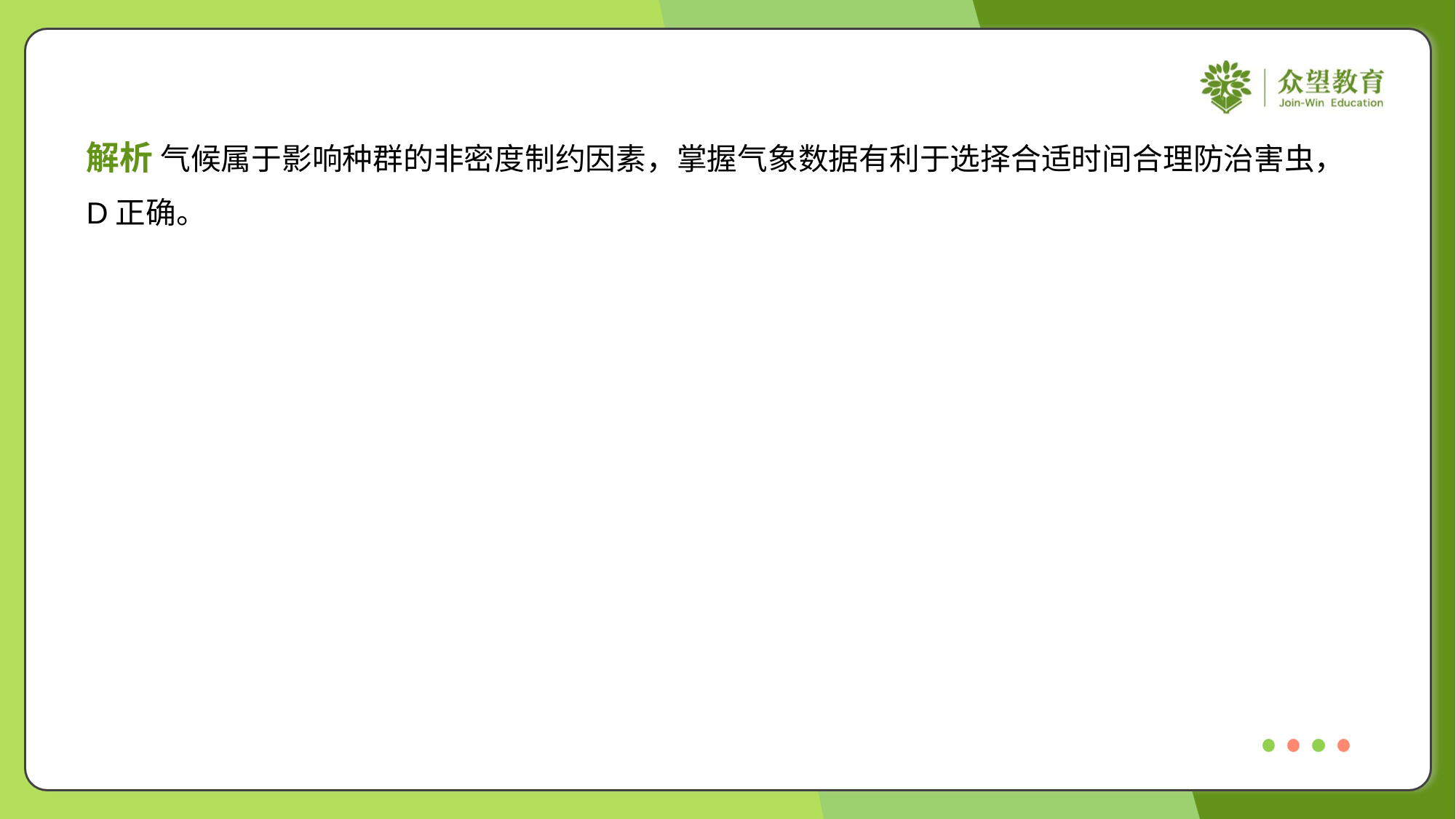

解析 气候属于影响种群的非密度制约因素，掌握气象数据有利于选择合适时间合理防治害虫，
D正确。